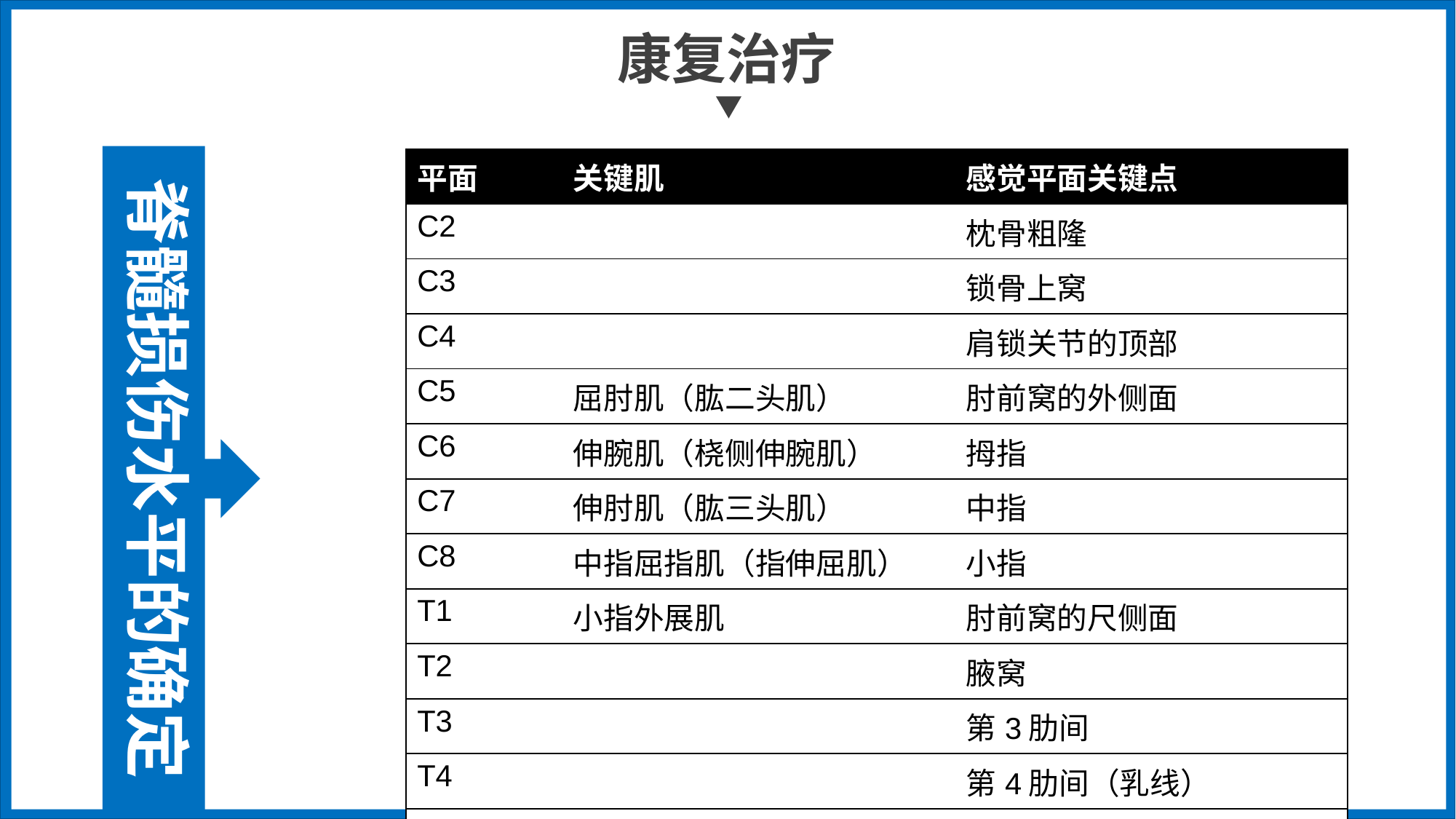

脊髓损伤水平的确定
| 平面 | 关键肌 | 感觉平面关键点 |
| --- | --- | --- |
| C2 |  | 枕骨粗隆 |
| C3 |  | 锁骨上窝 |
| C4 |  | 肩锁关节的顶部 |
| C5 | 屈肘肌（肱二头肌） | 肘前窝的外侧面 |
| C6 | 伸腕肌（桡侧伸腕肌） | 拇指 |
| C7 | 伸肘肌（肱三头肌） | 中指 |
| C8 | 中指屈指肌（指伸屈肌） | 小指 |
| T1 | 小指外展肌 | 肘前窝的尺侧面 |
| T2 |  | 腋窝 |
| T3 |  | 第3肋间 |
| T4 |  | 第4肋间（乳线） |
| T5 |  | 第5肋间（T4与T6之间） |
| T6 |  | 第六肋间（剑突水平） |